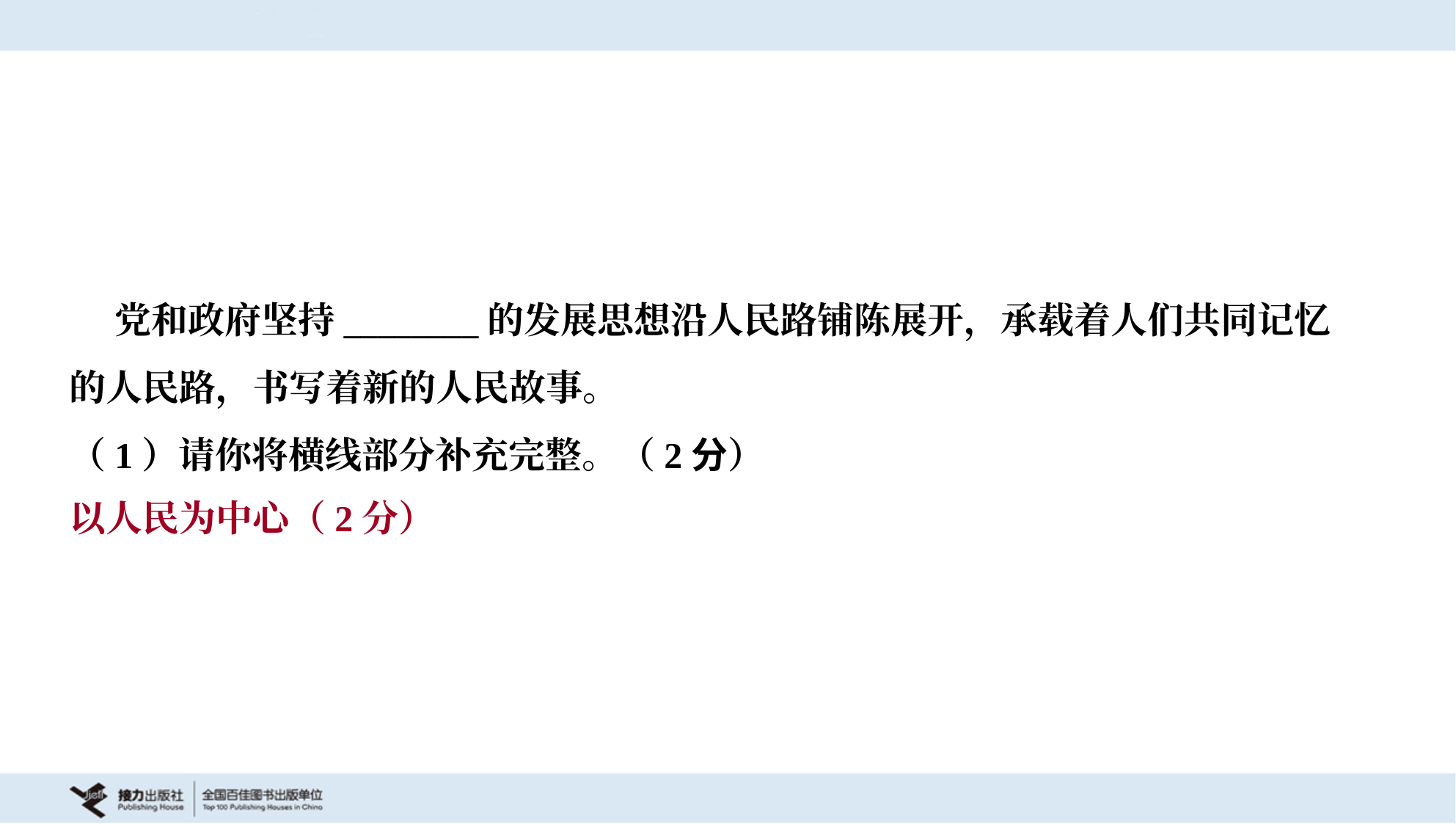

党和政府坚持________的发展思想沿人民路铺陈展开，承载着人们共同记忆
的人民路，书写着新的人民故事。
（1）请你将横线部分补充完整。（2分）
以人民为中心（2分）